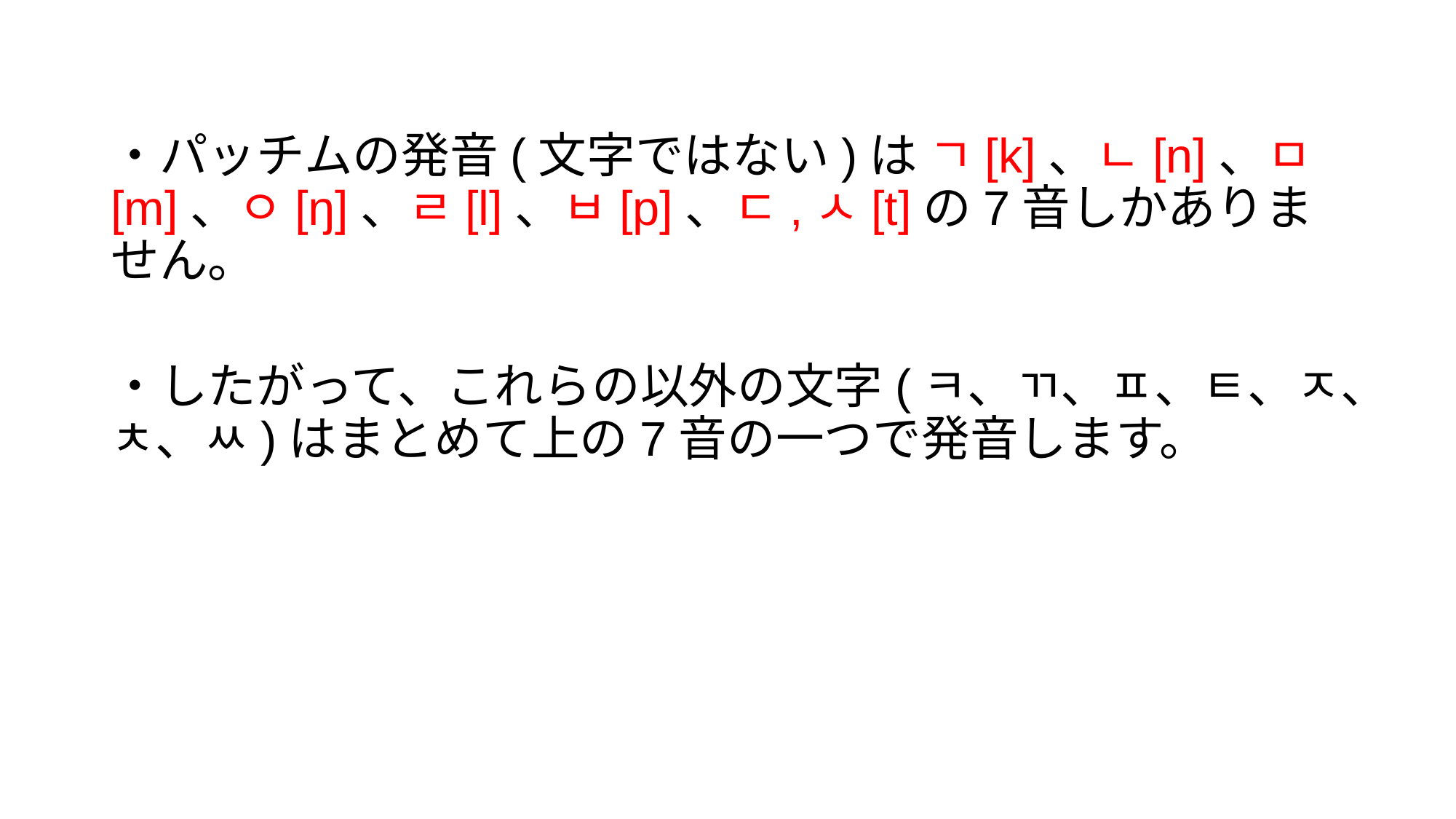

#
・パッチムの発音(文字ではない)は ㄱ[k]、ㄴ[n]、ㅁ[m]、ㅇ[ŋ]、ㄹ[l]、ㅂ[p]、ㄷ,ㅅ[t]の7音しかありません。
・したがって、これらの以外の文字(ㅋ、ㄲ、ㅍ、ㅌ、ㅈ、ㅊ、ㅆ)はまとめて上の7音の一つで発音します。